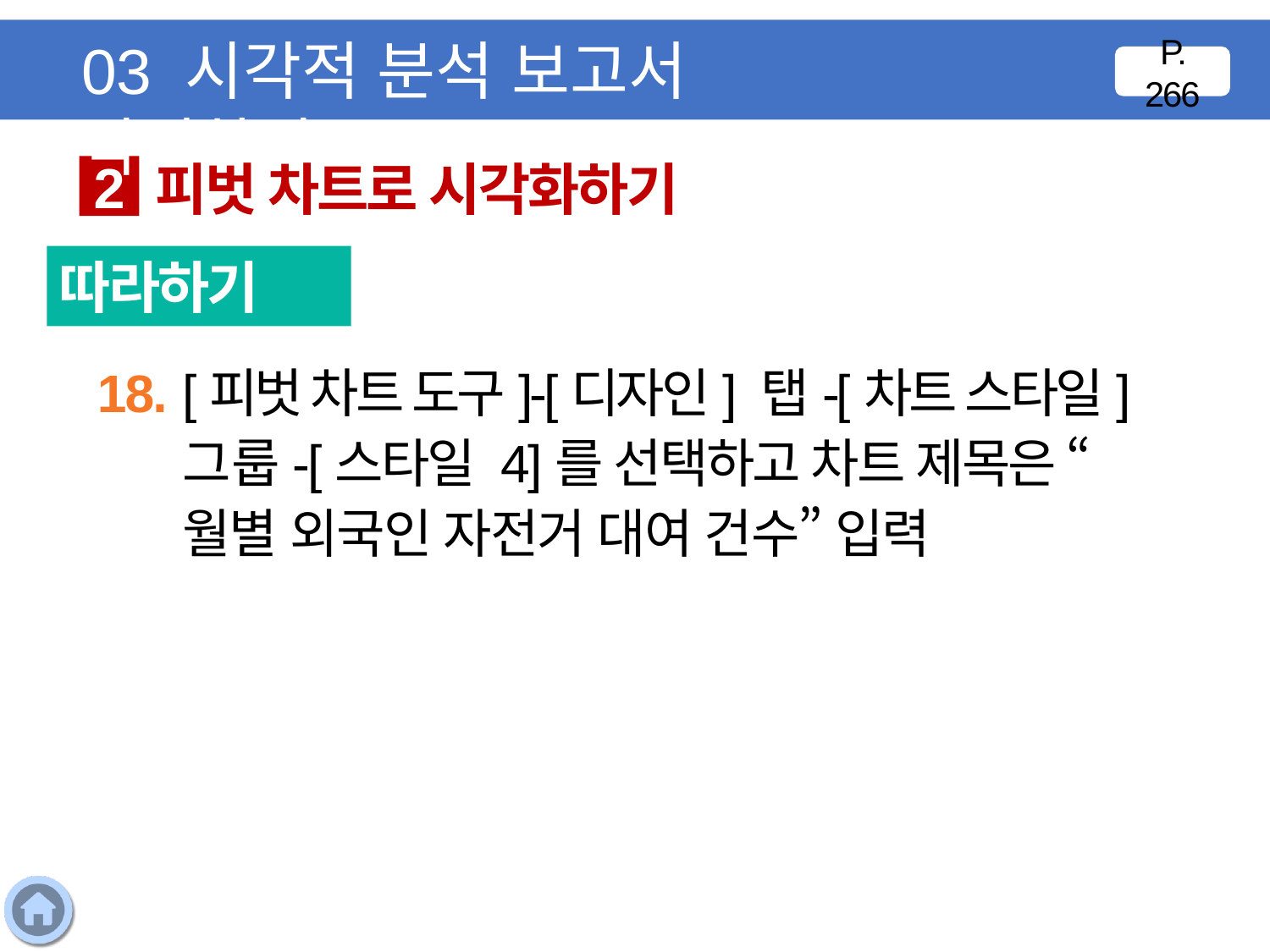

03 시각적 분석 보고서 작성하기
P. 266
피벗 차트로 시각화하기
2
따라하기
18. [피벗 차트 도구]-[디자인] 탭-[차트 스타일] 그룹-[스타일 4]를 선택하고 차트 제목은 “월별 외국인 자전거 대여 건수” 입력